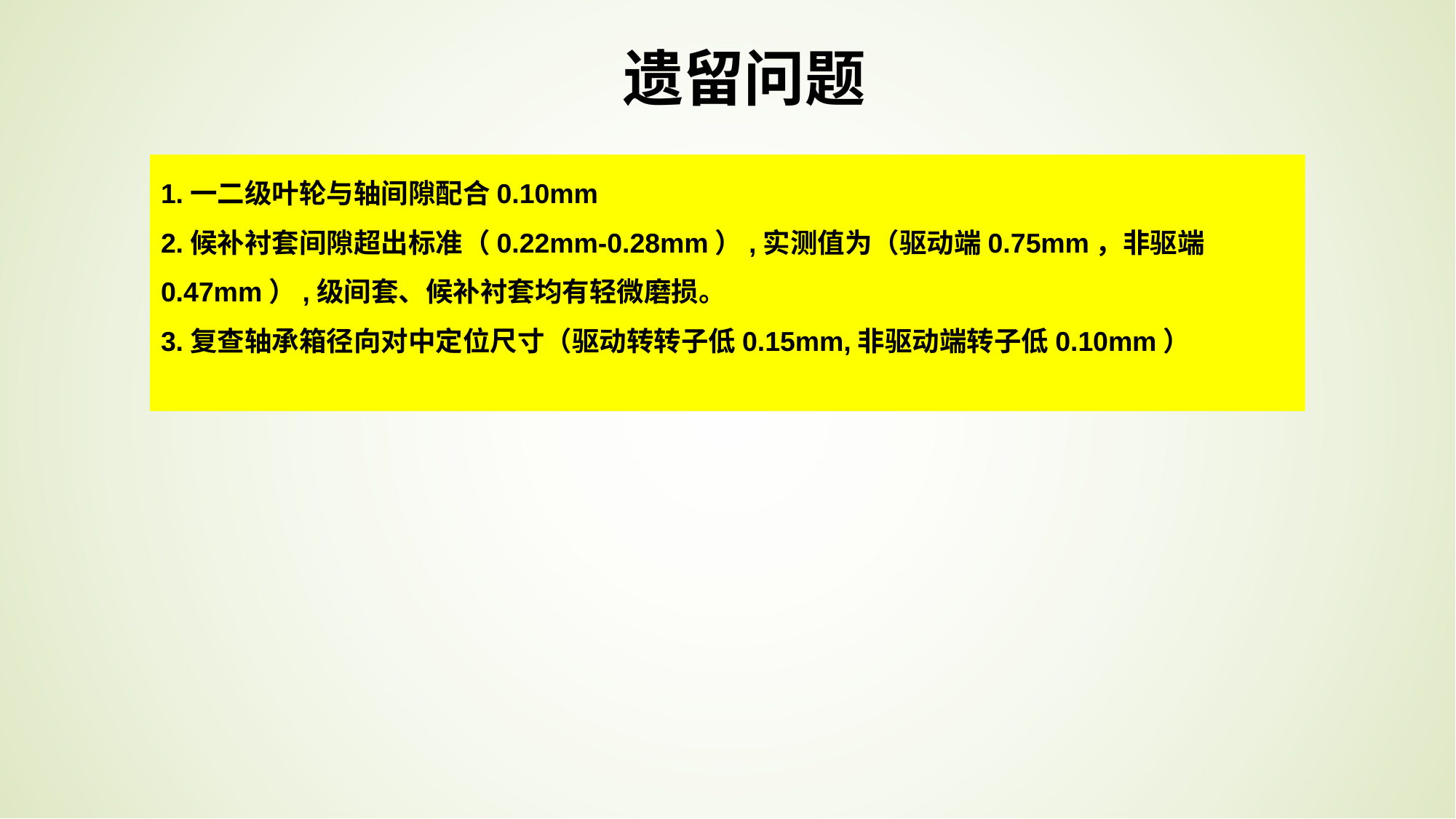

遗留问题
1.一二级叶轮与轴间隙配合0.10mm
2.候补衬套间隙超出标准（0.22mm-0.28mm）,实测值为（驱动端0.75mm，非驱端0.47mm）,级间套、候补衬套均有轻微磨损。
3.复查轴承箱径向对中定位尺寸（驱动转转子低0.15mm,非驱动端转子低0.10mm）